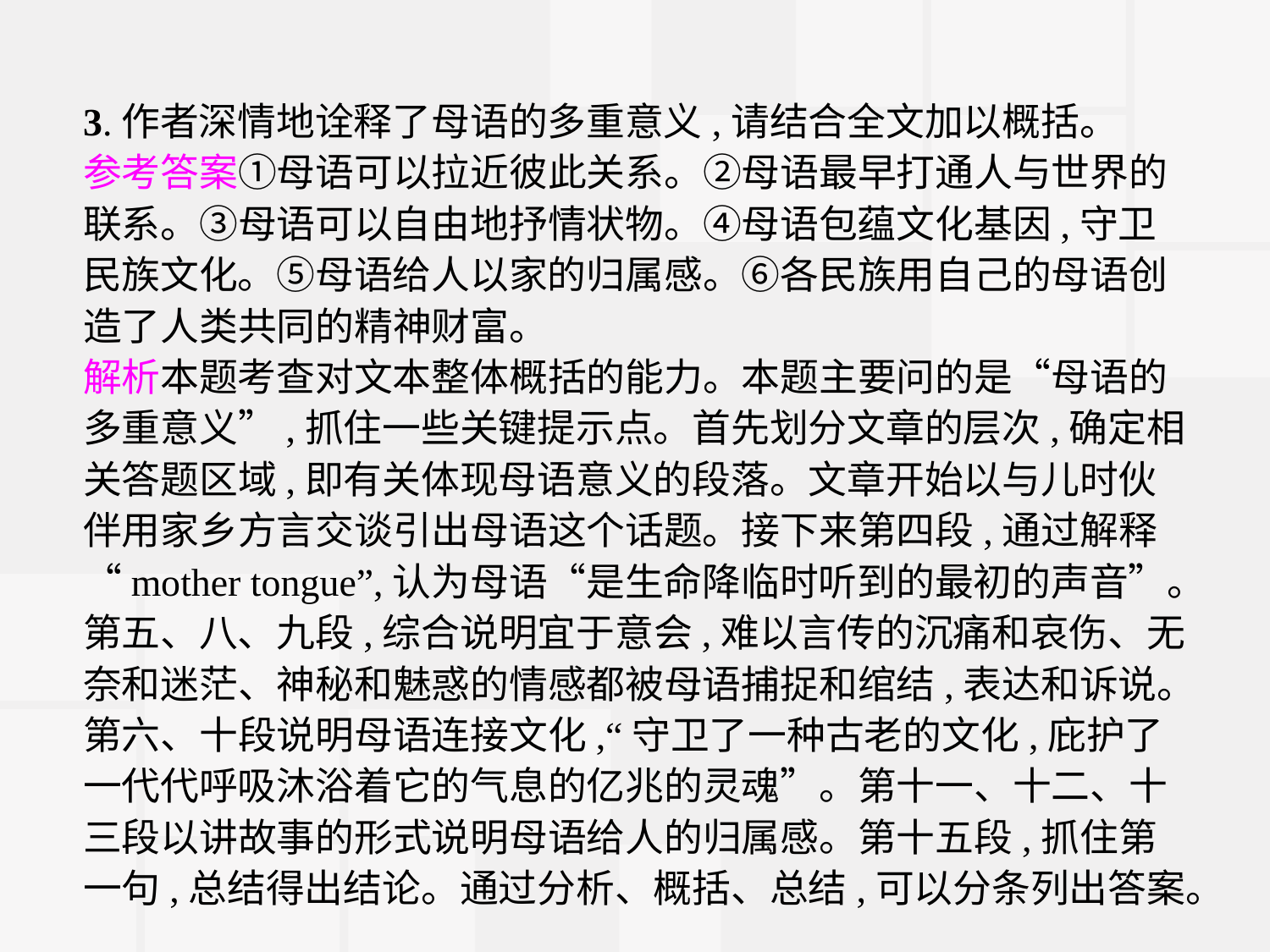

3.作者深情地诠释了母语的多重意义,请结合全文加以概括。
参考答案①母语可以拉近彼此关系。②母语最早打通人与世界的联系。③母语可以自由地抒情状物。④母语包蕴文化基因,守卫民族文化。⑤母语给人以家的归属感。⑥各民族用自己的母语创造了人类共同的精神财富。
解析本题考查对文本整体概括的能力。本题主要问的是“母语的多重意义”,抓住一些关键提示点。首先划分文章的层次,确定相关答题区域,即有关体现母语意义的段落。文章开始以与儿时伙伴用家乡方言交谈引出母语这个话题。接下来第四段,通过解释“mother tongue”,认为母语“是生命降临时听到的最初的声音”。第五、八、九段,综合说明宜于意会,难以言传的沉痛和哀伤、无奈和迷茫、神秘和魅惑的情感都被母语捕捉和绾结,表达和诉说。第六、十段说明母语连接文化,“守卫了一种古老的文化,庇护了一代代呼吸沐浴着它的气息的亿兆的灵魂”。第十一、十二、十三段以讲故事的形式说明母语给人的归属感。第十五段,抓住第一句,总结得出结论。通过分析、概括、总结,可以分条列出答案。